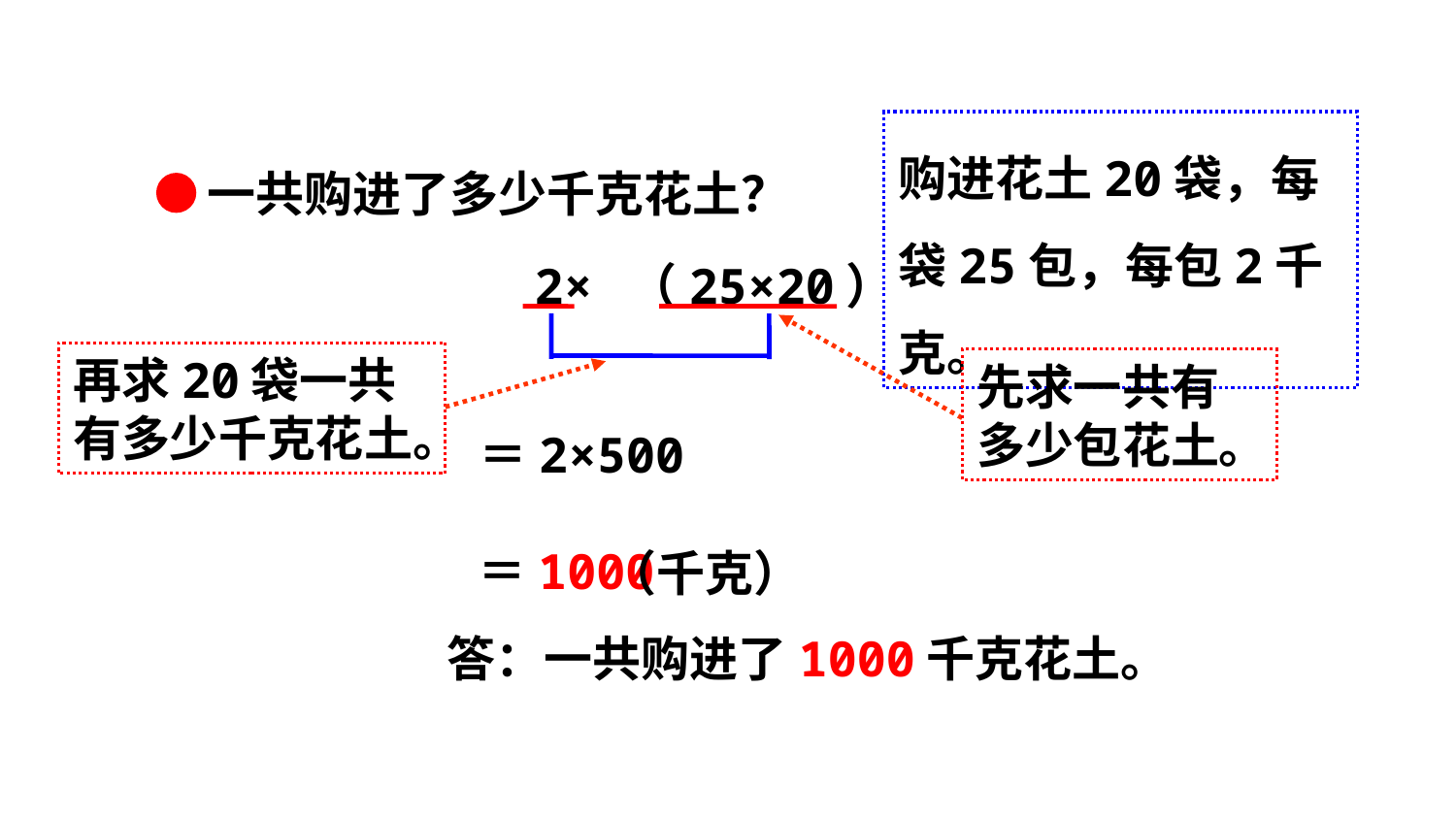

购进花土20袋，每袋25包，每包2千克。
一共购进了多少千克花土？

2×
（25×20）

先求一共有多少包花土。
再求20袋一共有多少千克花土。

＝2×500
＝1000
（千克）
答：一共购进了1000千克花土。